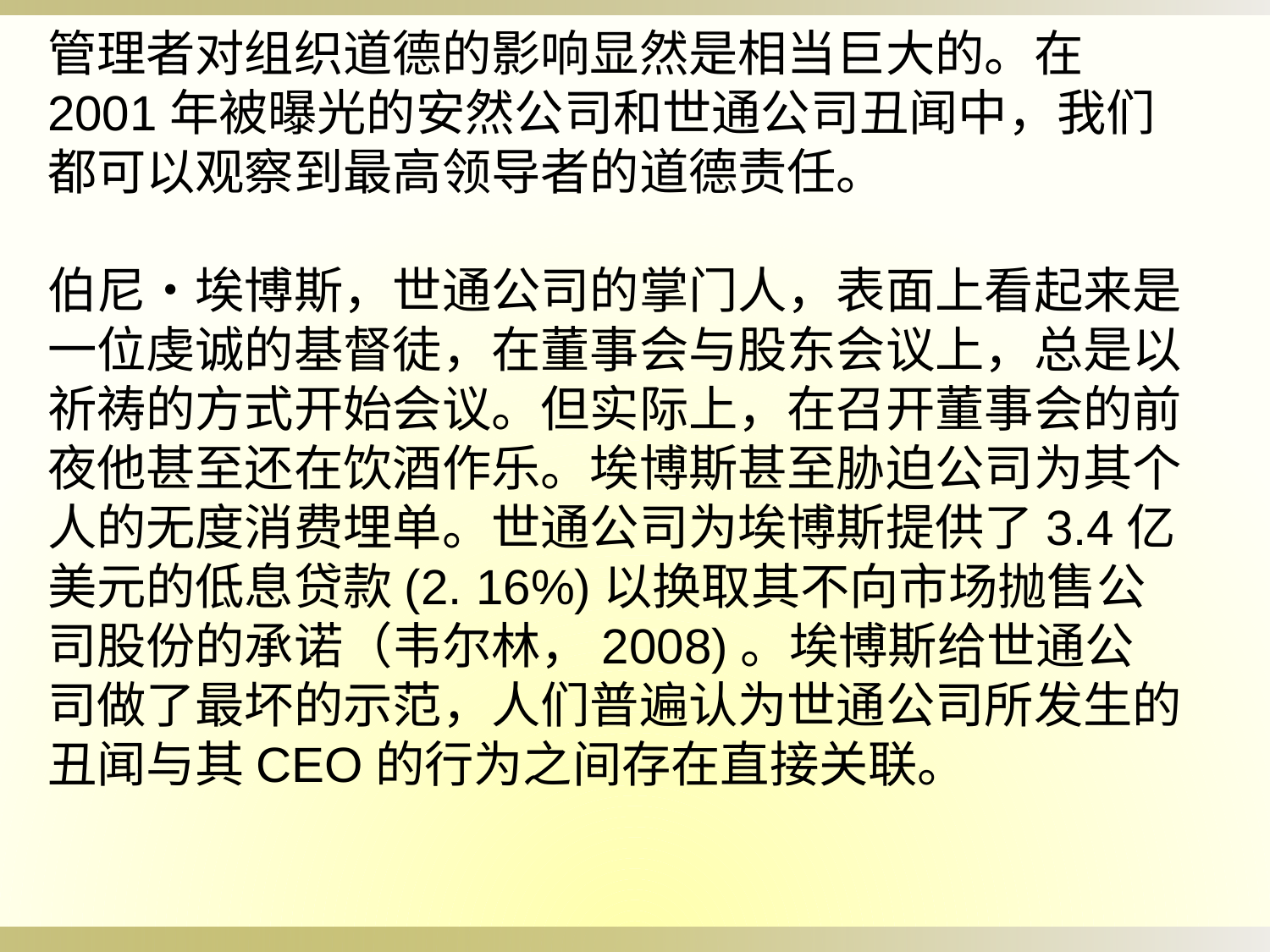

管理者对组织道德的影响显然是相当巨大的。在2001年被曝光的安然公司和世通公司丑闻中，我们都可以观察到最高领导者的道德责任。

伯尼•埃博斯，世通公司的掌门人，表面上看起来是一位虔诚的基督徒，在董事会与股东会议上，总是以祈祷的方式开始会议。但实际上，在召开董事会的前夜他甚至还在饮酒作乐。埃博斯甚至胁迫公司为其个人的无度消费埋单。世通公司为埃博斯提供了3.4亿美元的低息贷款(2. 16%)以换取其不向市场抛售公司股份的承诺（韦尔林，2008)。埃博斯给世通公司做了最坏的示范，人们普遍认为世通公司所发生的丑闻与其CEO的行为之间存在直接关联。